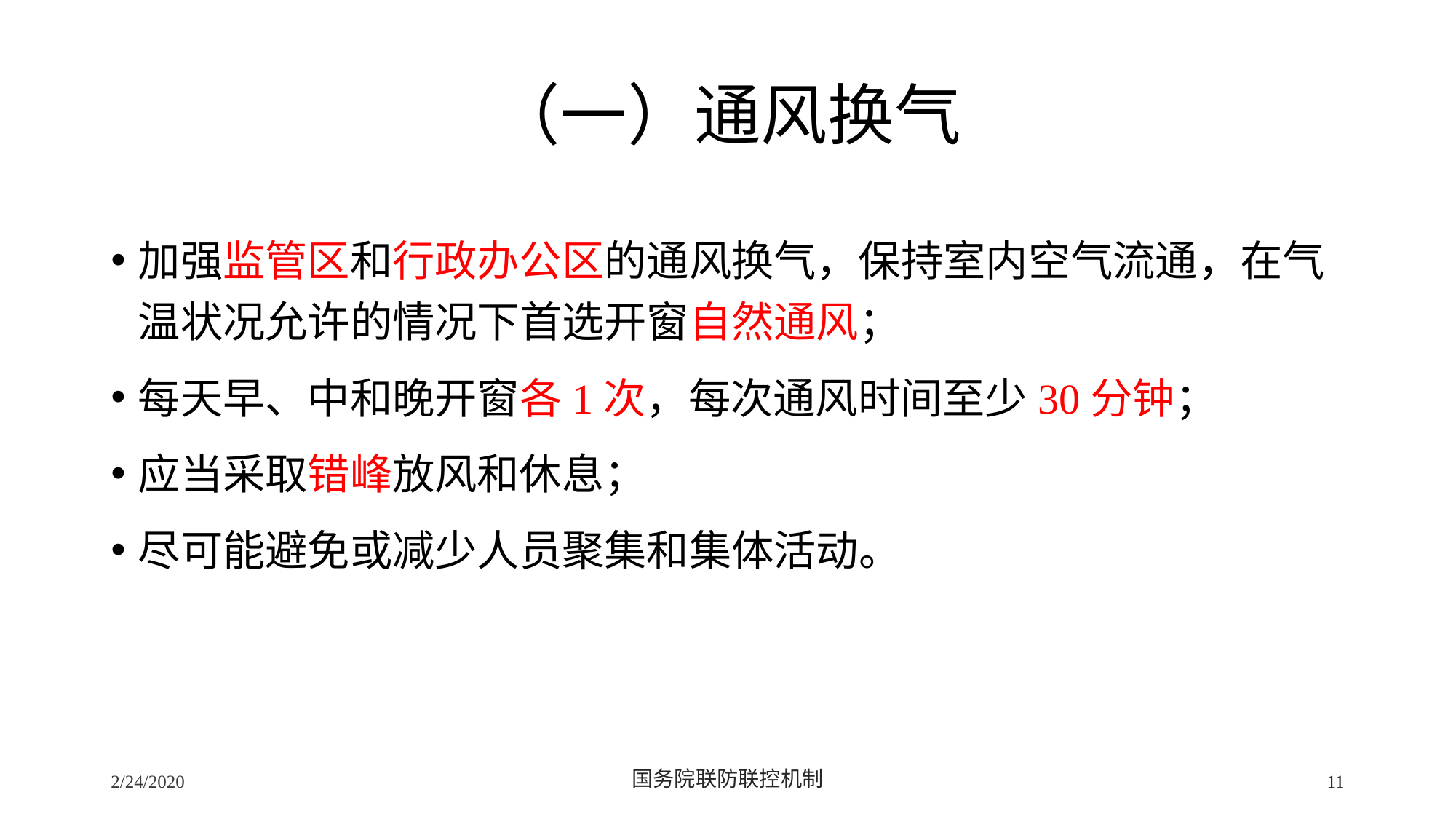

# （一）通风换气
加强监管区和行政办公区的通风换气，保持室内空气流通，在气温状况允许的情况下首选开窗自然通风；
每天早、中和晚开窗各1次，每次通风时间至少30分钟；
应当采取错峰放风和休息；
尽可能避免或减少人员聚集和集体活动。
2/24/2020
国务院联防联控机制
11